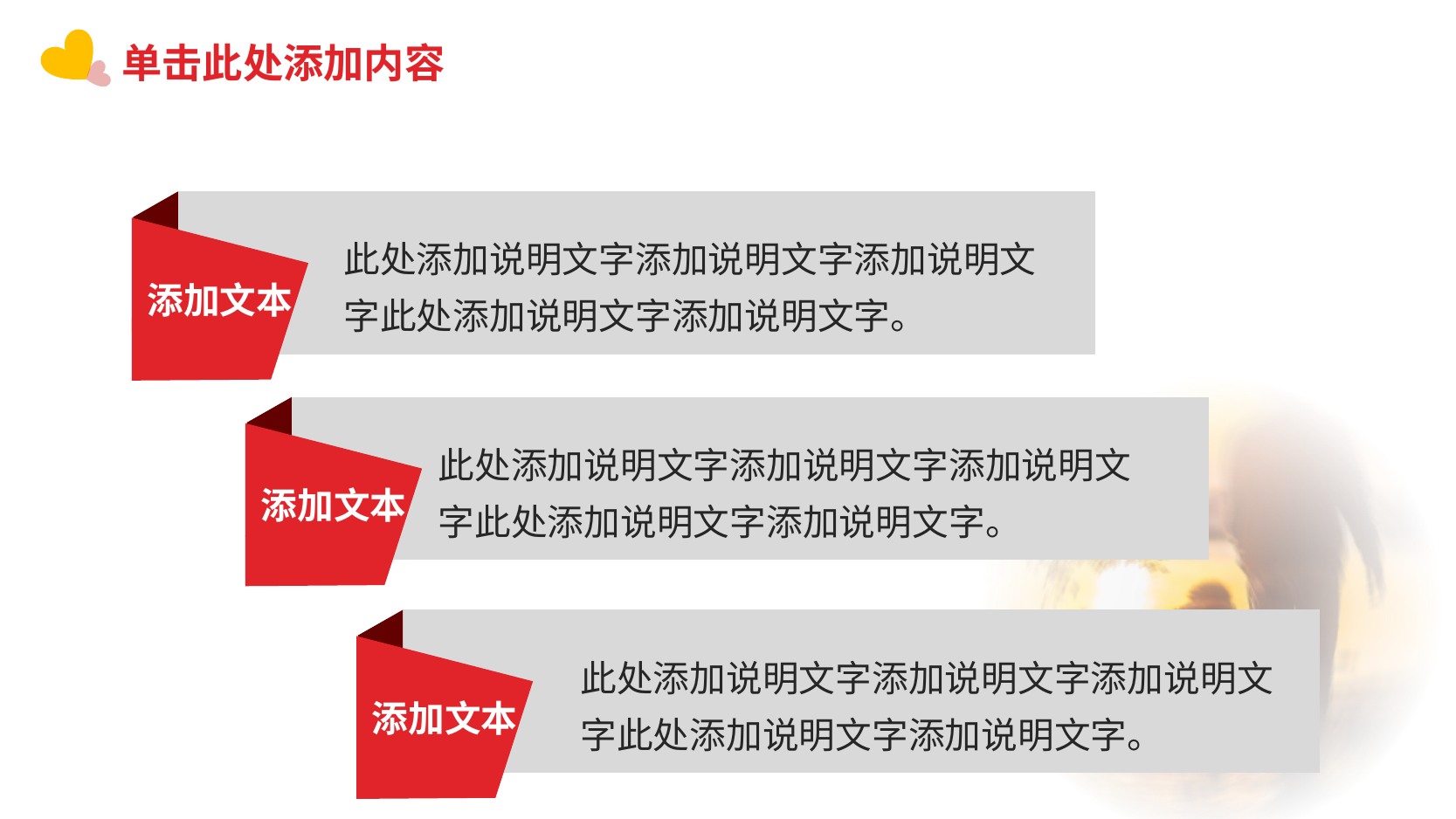

单击此处添加内容

此处添加说明文字添加说明文字添加说明文字此处添加说明文字添加说明文字。
添加文本

此处添加说明文字添加说明文字添加说明文字此处添加说明文字添加说明文字。
添加文本

此处添加说明文字添加说明文字添加说明文字此处添加说明文字添加说明文字。
添加文本